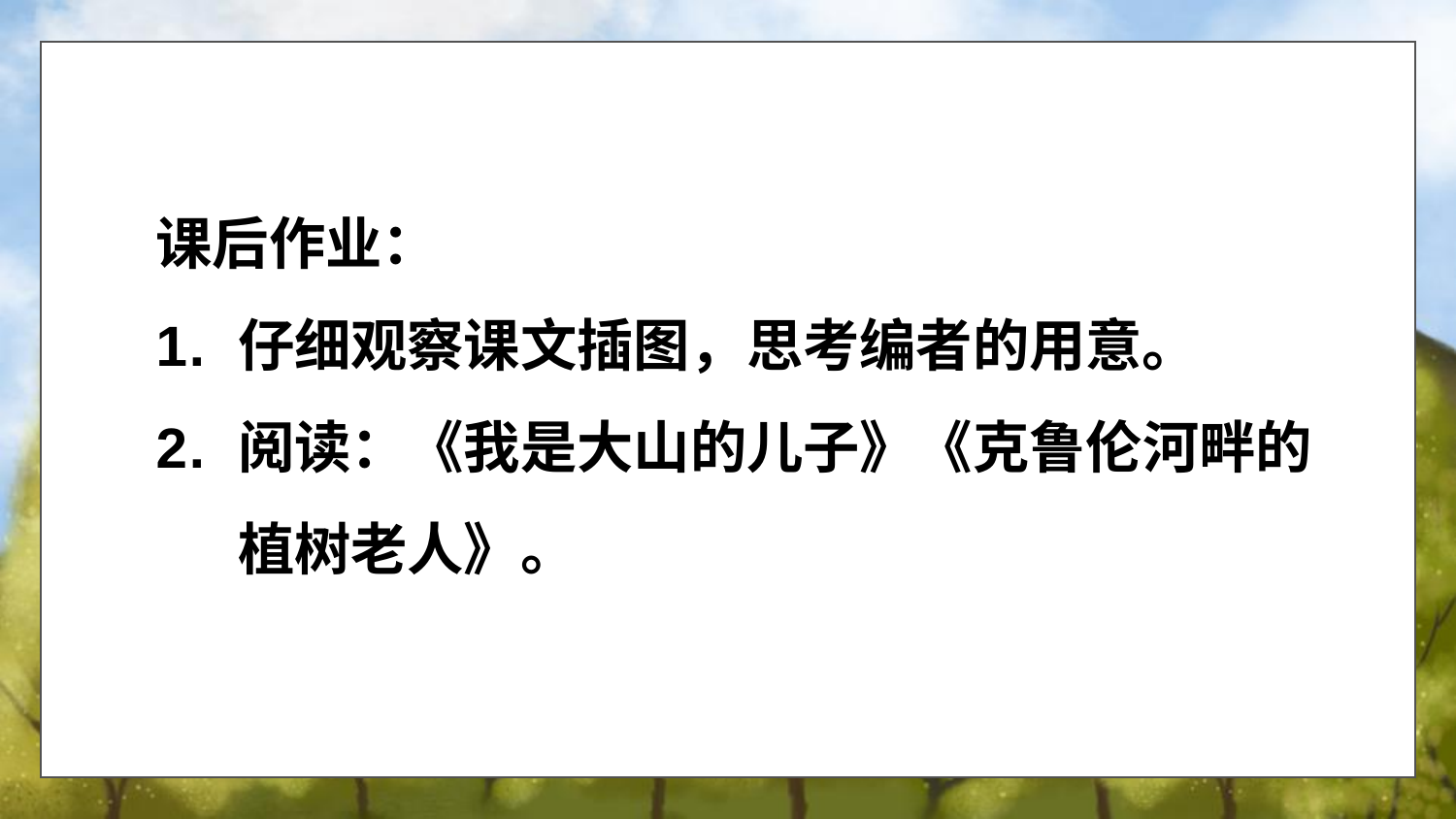

课后作业：
仔细观察课文插图，思考编者的用意。
阅读：《我是大山的儿子》《克鲁伦河畔的植树老人》。